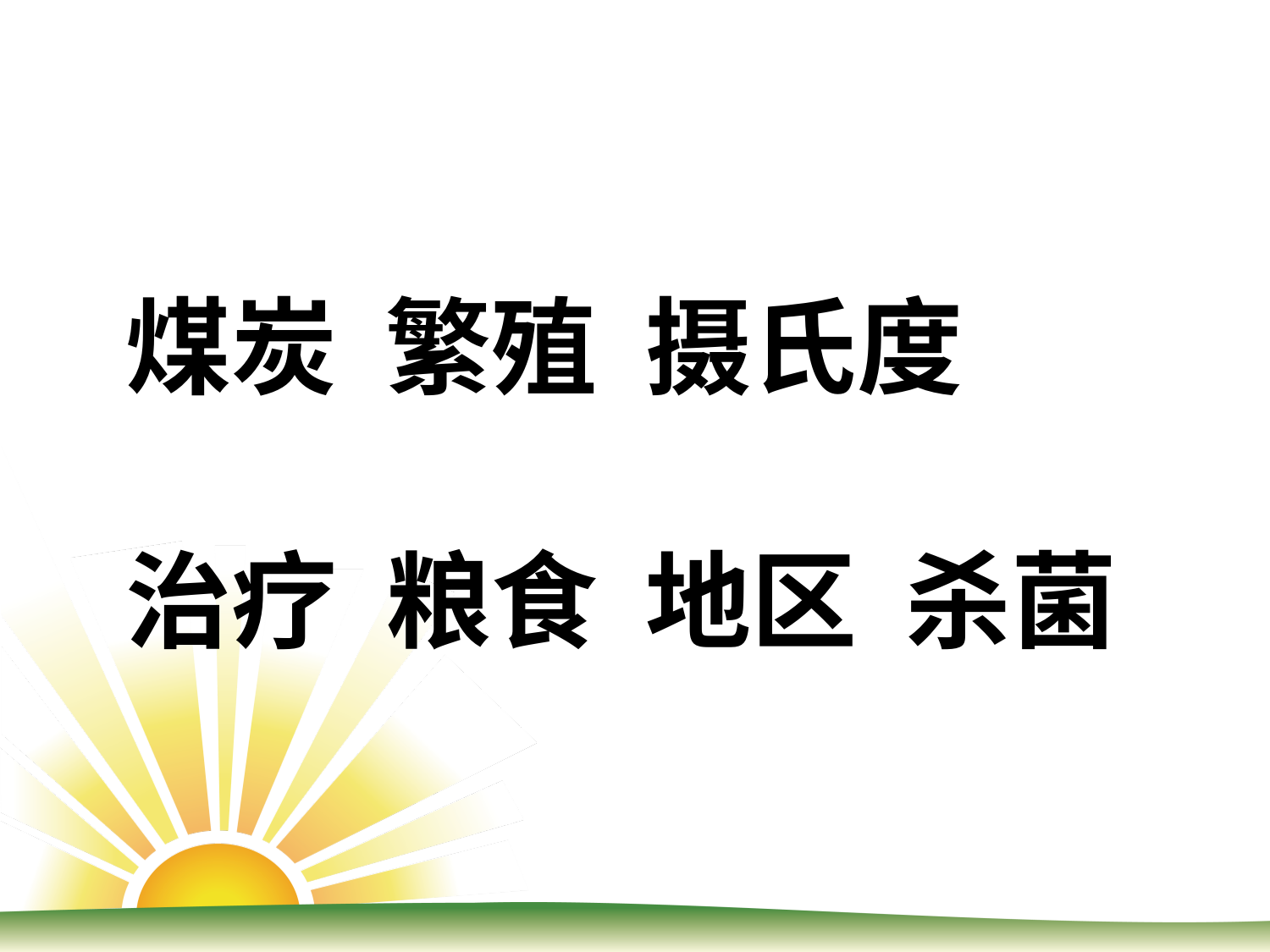

煤炭  繁殖  摄氏度
治疗  粮食  地区  杀菌